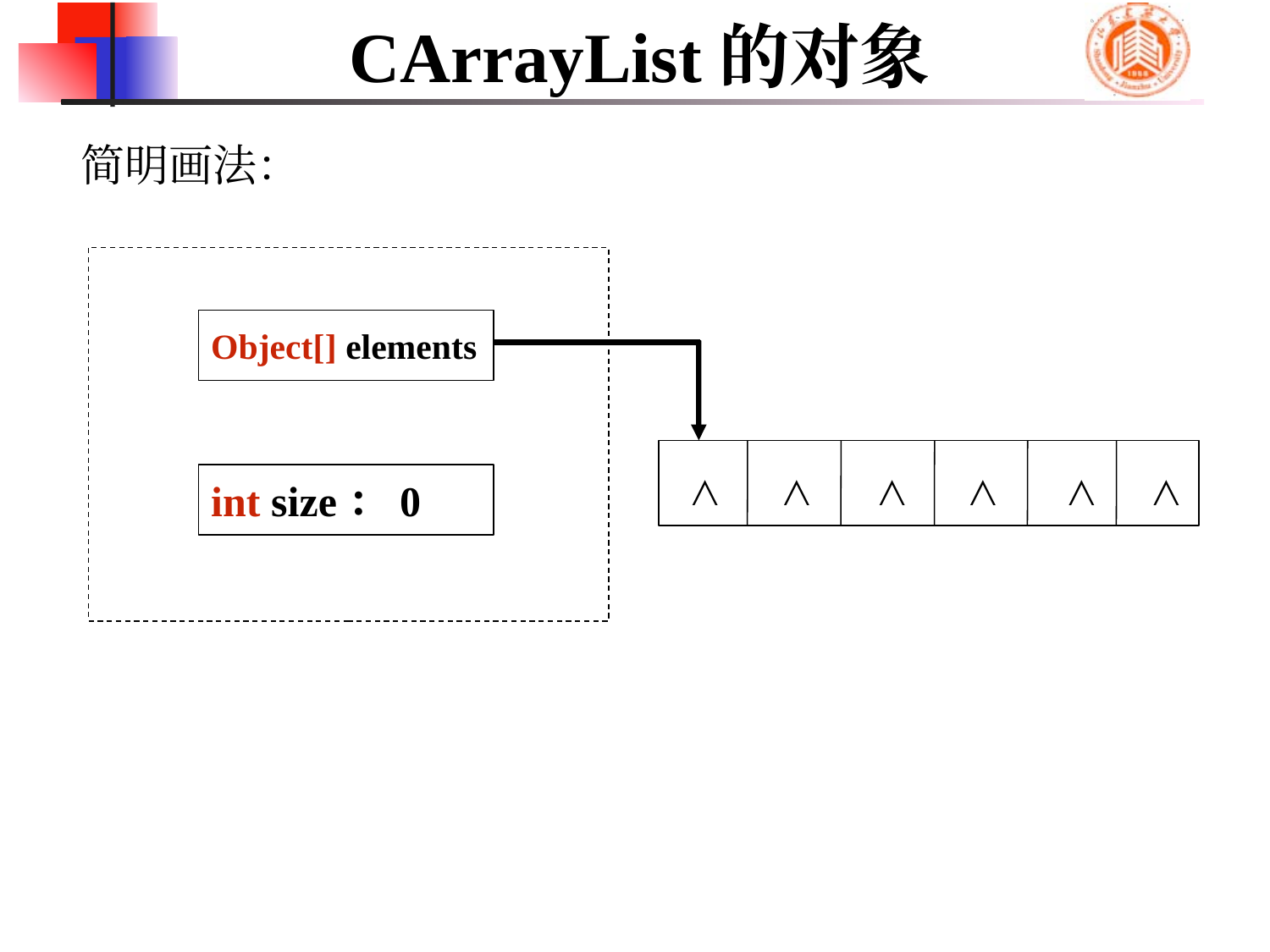

# CArrayList的对象
简明画法：

Object[] elements

int size：0
∧
∧
∧
∧
∧
∧